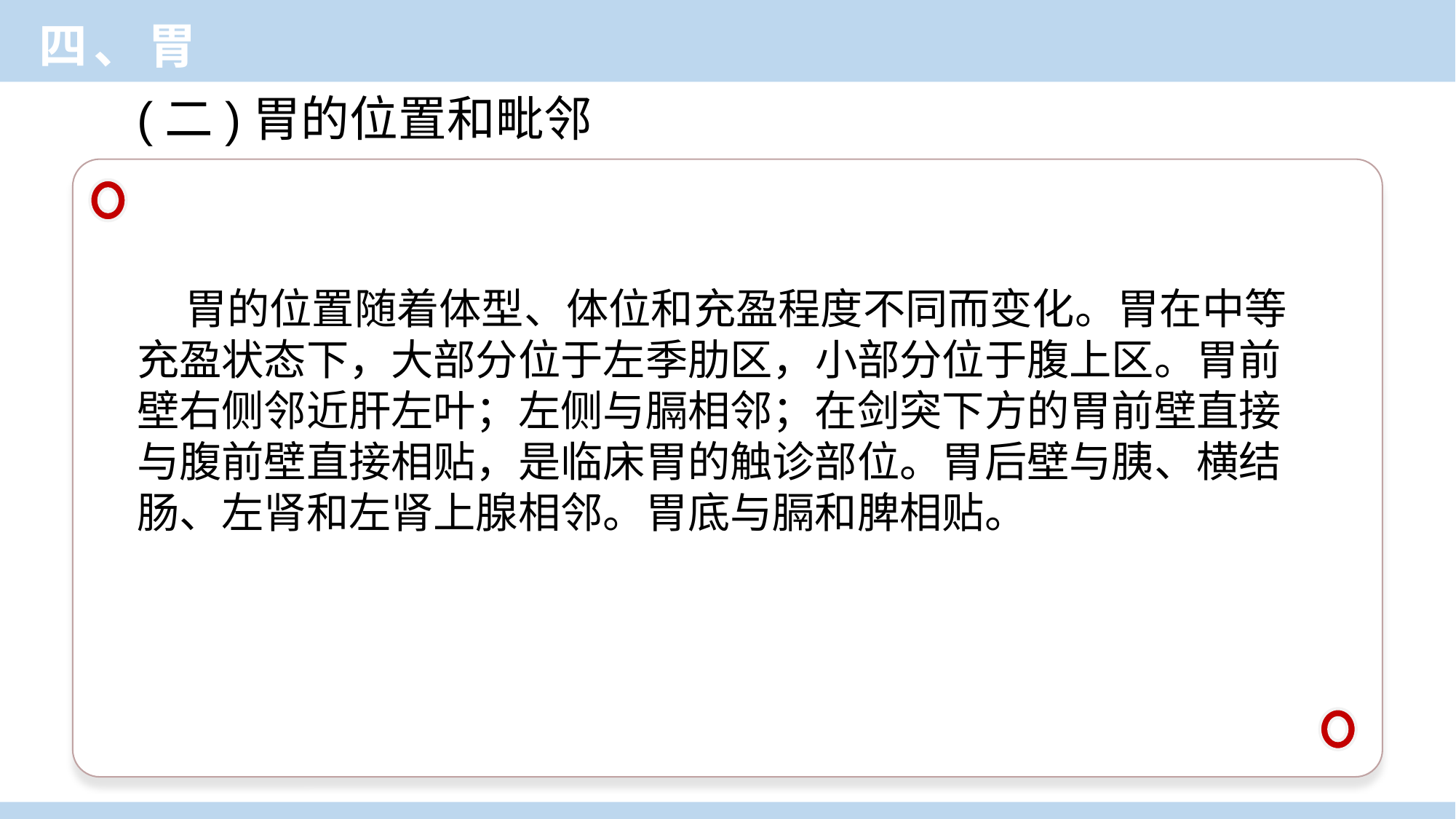

四、胃
(二)胃的位置和毗邻

    胃的位置随着体型、体位和充盈程度不同而变化。胃在中等充盈状态下，大部分位于左季肋区，小部分位于腹上区。胃前壁右侧邻近肝左叶；左侧与膈相邻；在剑突下方的胃前壁直接与腹前壁直接相贴，是临床胃的触诊部位。胃后壁与胰、横结肠、左肾和左肾上腺相邻。胃底与膈和脾相贴。